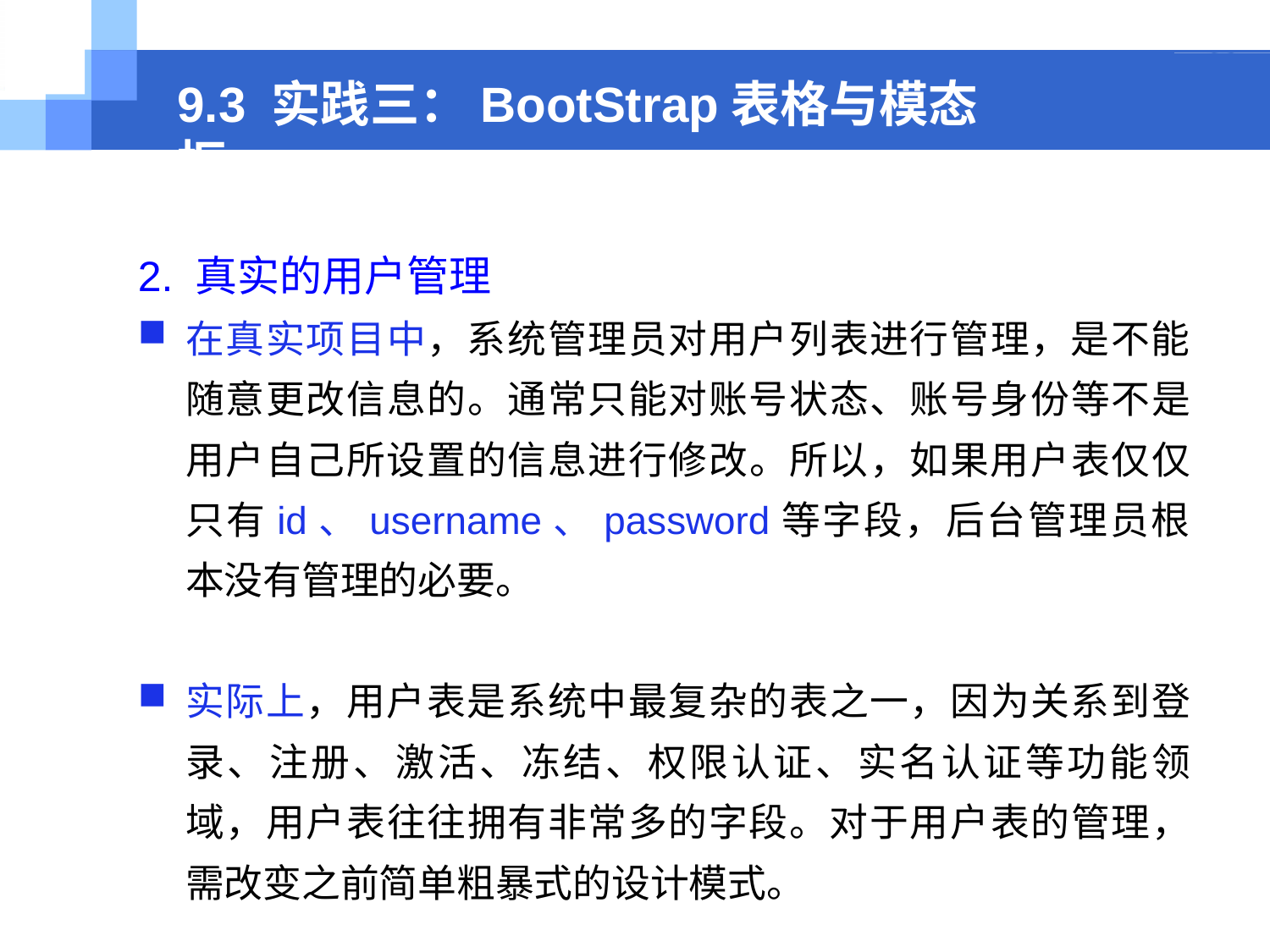

9.3 实践三：BootStrap表格与模态框
2. 真实的用户管理
在真实项目中，系统管理员对用户列表进行管理，是不能随意更改信息的。通常只能对账号状态、账号身份等不是用户自己所设置的信息进行修改。所以，如果用户表仅仅只有id、username、password等字段，后台管理员根本没有管理的必要。

实际上，用户表是系统中最复杂的表之一，因为关系到登录、注册、激活、冻结、权限认证、实名认证等功能领域，用户表往往拥有非常多的字段。对于用户表的管理，需改变之前简单粗暴式的设计模式。